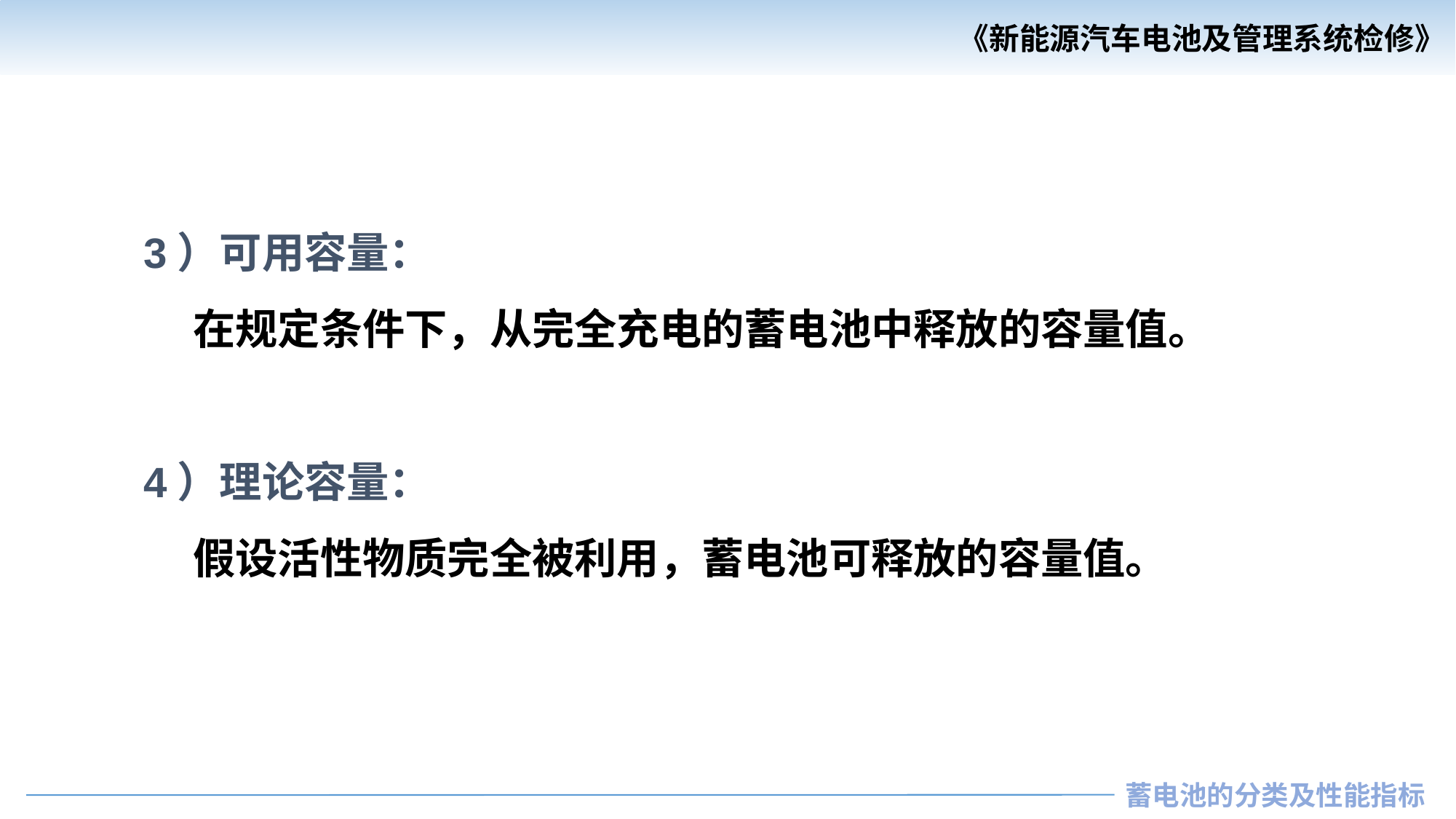

3）可用容量：
         在规定条件下，从完全充电的蓄电池中释放的容量值。

    4）理论容量：
         假设活性物质完全被利用，蓄电池可释放的容量值。